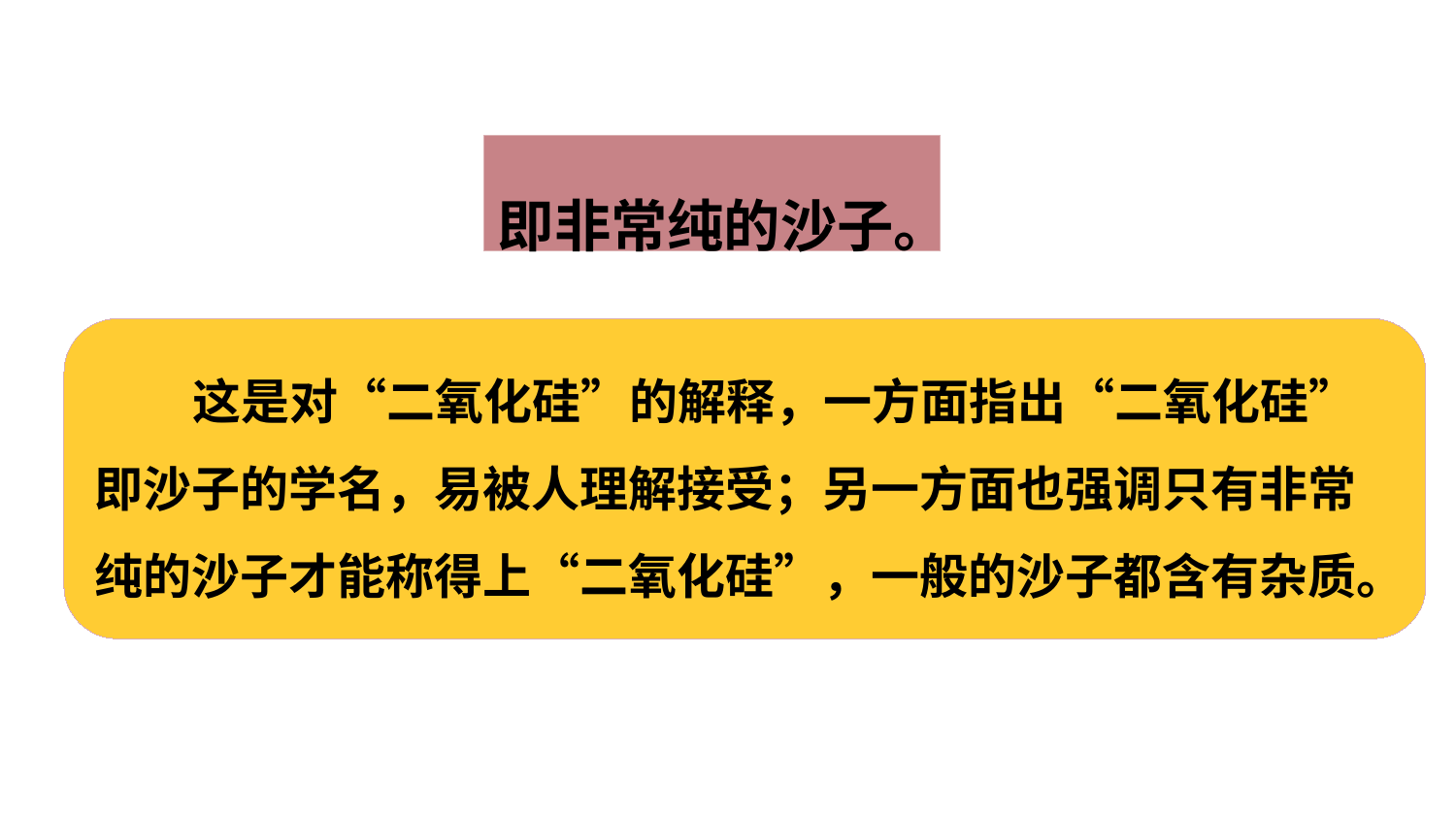

即非常纯的沙子。
        这是对“二氧化硅”的解释，一方面指出“二氧化硅”即沙子的学名，易被人理解接受；另一方面也强调只有非常纯的沙子才能称得上“二氧化硅”，一般的沙子都含有杂质。